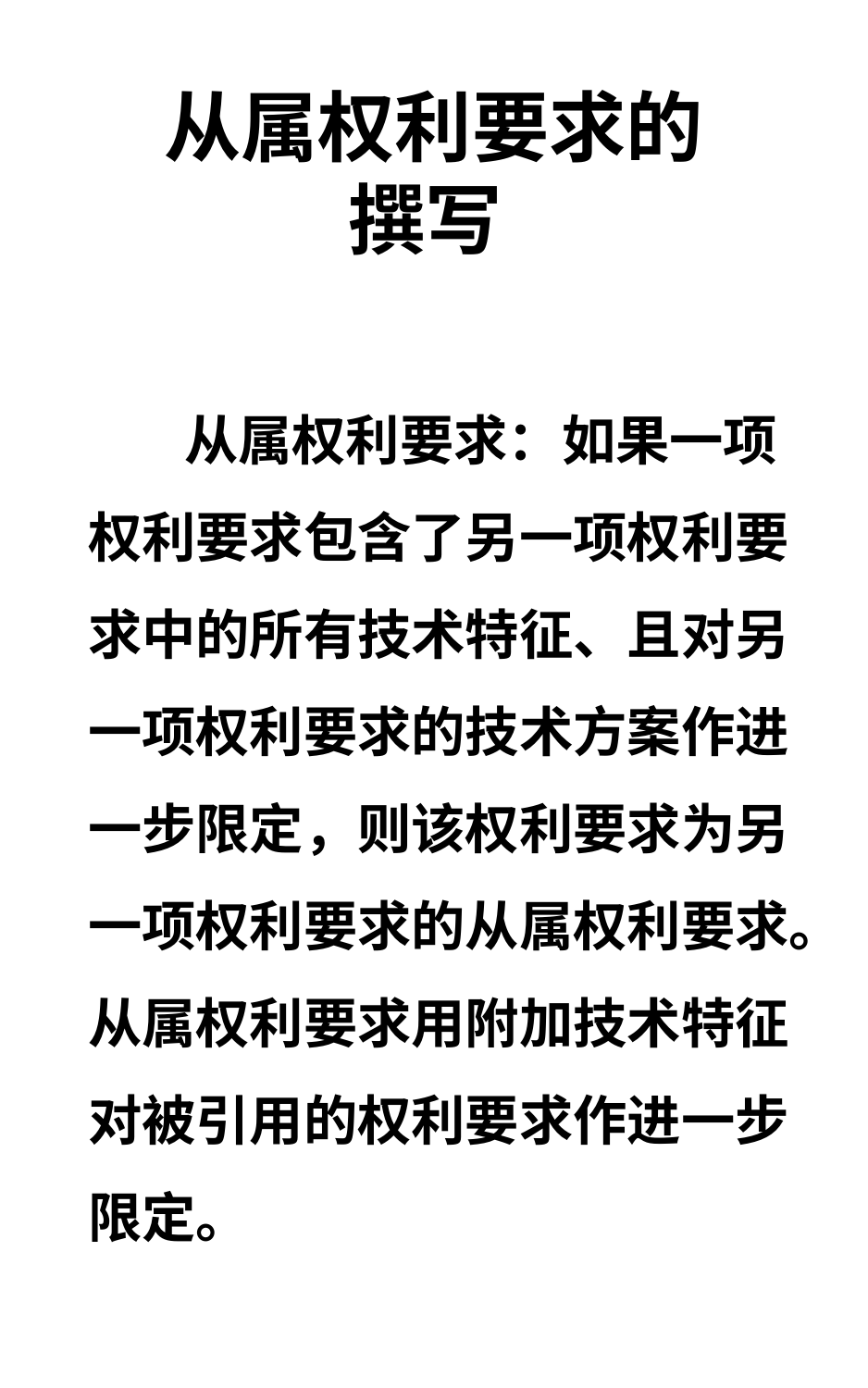

# 从属权利要求的 撰写
        从属权利要求：如果一项权利要求包含了另一项权利要求中的所有技术特征、且对另一项权利要求的技术方案作进一步限定，则该权利要求为另一项权利要求的从属权利要求。从属权利要求用附加技术特征对被引用的权利要求作进一步限定。